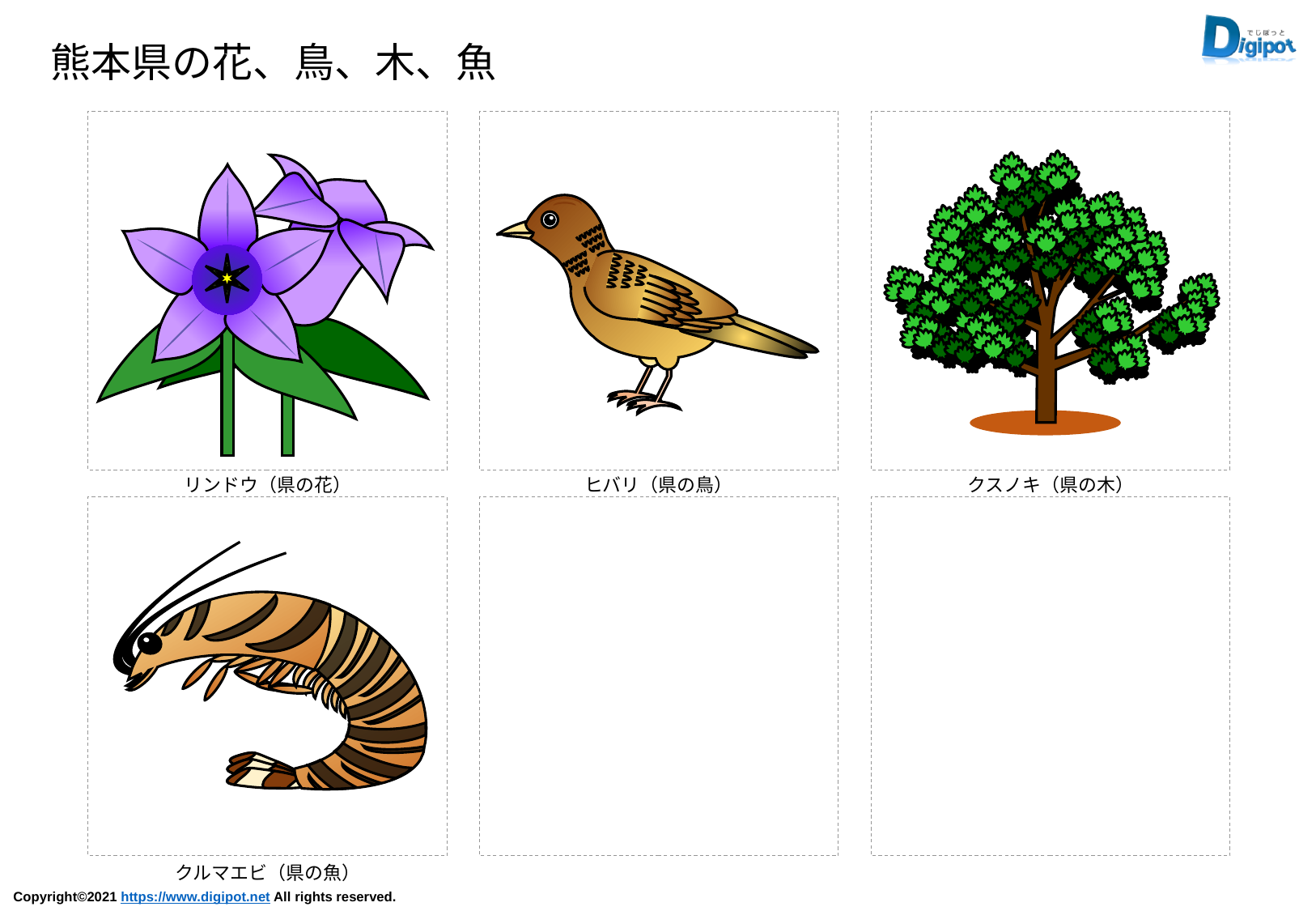

熊本県の花、鳥、木、魚

リンドウ（県の花）
ヒバリ（県の鳥）
クスノキ（県の木）

クルマエビ（県の魚）